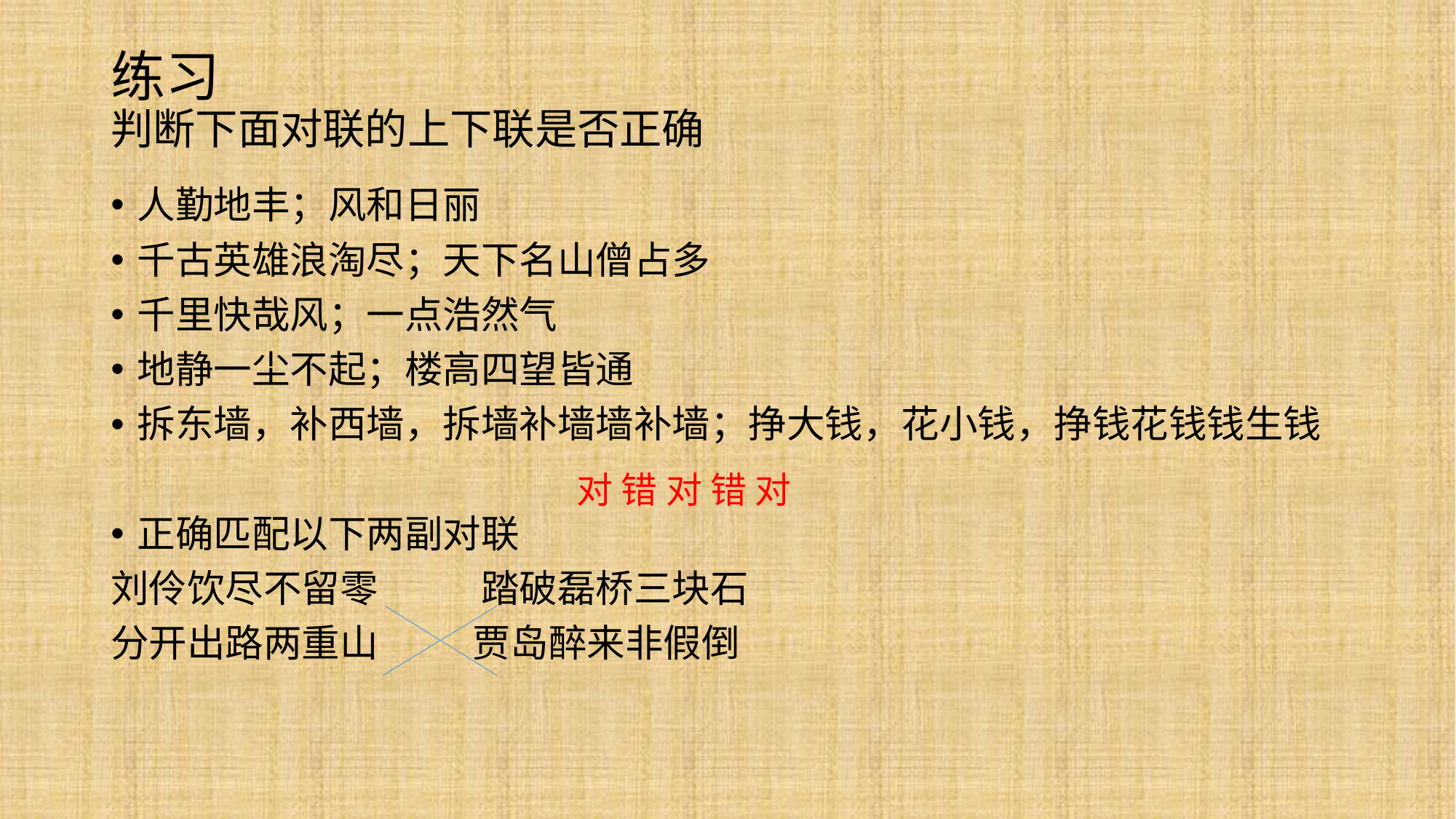

# 练习 判断下面对联的上下联是否正确
人勤地丰；风和日丽
千古英雄浪淘尽；天下名山僧占多
千里快哉风；一点浩然气
地静一尘不起；楼高四望皆通
拆东墙，补西墙，拆墙补墙墙补墙；挣大钱，花小钱，挣钱花钱钱生钱

正确匹配以下两副对联
刘伶饮尽不留零            踏破磊桥三块石
分开出路两重山           贾岛醉来非假倒

对 错 对 错 对